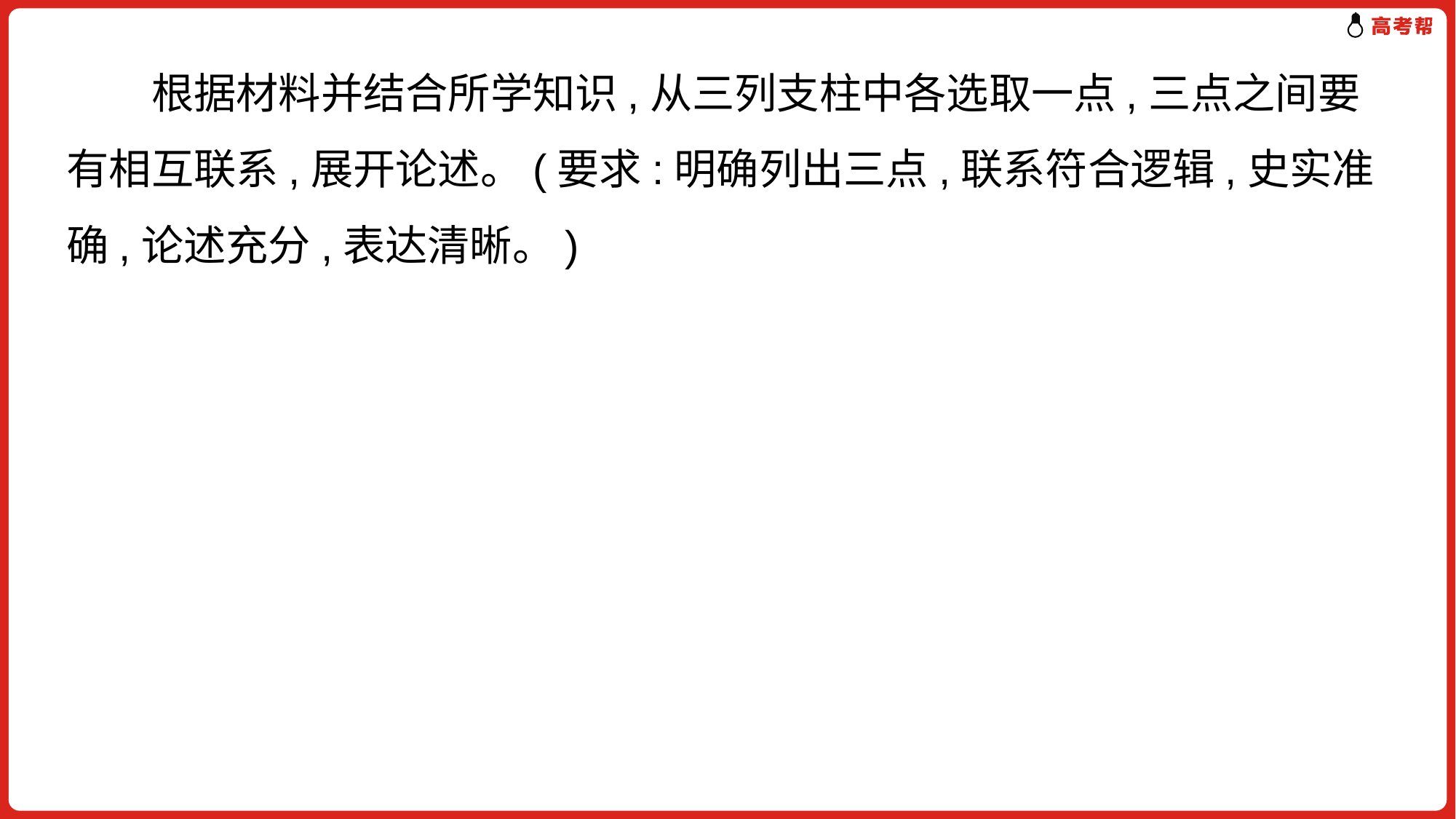

根据材料并结合所学知识,从三列支柱中各选取一点,三点之间要有相互联系,展开论述。(要求:明确列出三点,联系符合逻辑,史实准确,论述充分,表达清晰。)